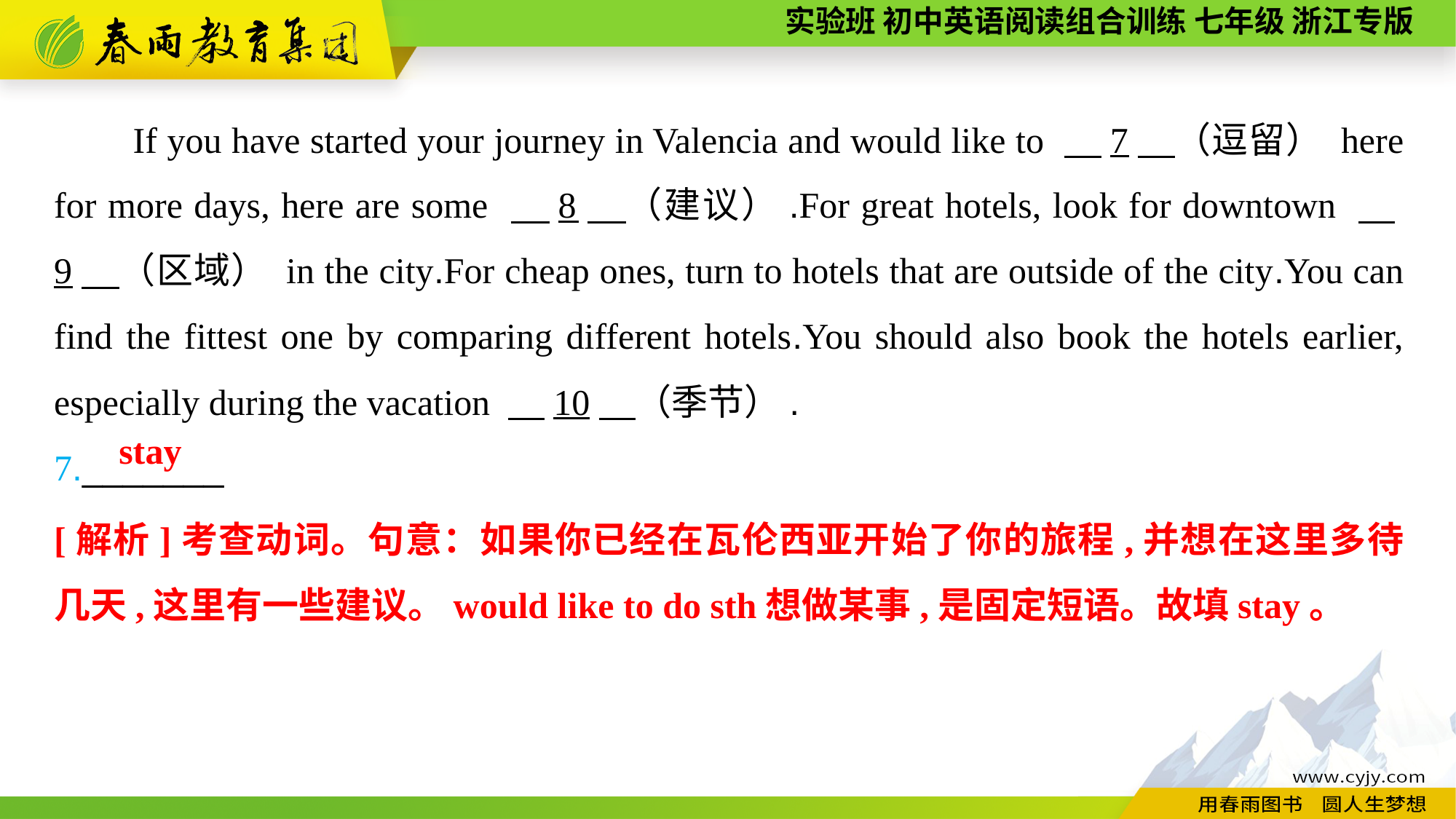

If you have started your journey in Valencia and would like to 　7　（逗留） here for more days, here are some 　8　（建议）.For great hotels, look for downtown 　9　（区域） in the city.For cheap ones, turn to hotels that are outside of the city.You can find the fittest one by comparing different hotels.You should also book the hotels earlier, especially during the vacation 　10　（季节）.
7._______
stay
[解析]考查动词。句意：如果你已经在瓦伦西亚开始了你的旅程,并想在这里多待几天,这里有一些建议。would like to do sth想做某事,是固定短语。故填stay。